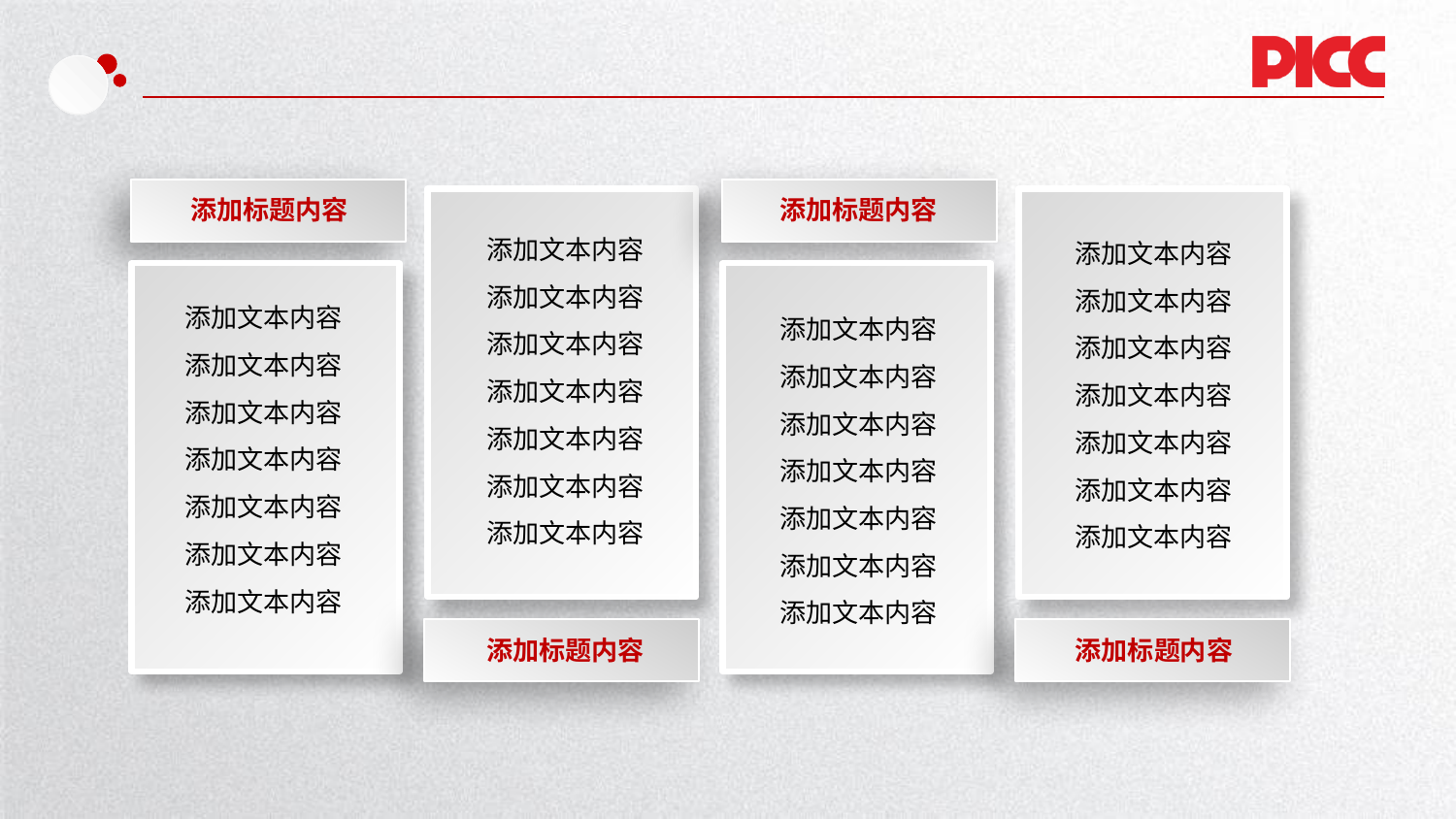

添加标题内容
添加标题内容

添加文本内容
添加文本内容
添加文本内容
添加文本内容
添加文本内容
添加文本内容
添加文本内容
添加文本内容
添加文本内容
添加文本内容
添加文本内容
添加文本内容
添加文本内容
添加文本内容

添加文本内容
添加文本内容
添加文本内容
添加文本内容
添加文本内容
添加文本内容
添加文本内容
添加文本内容
添加文本内容
添加文本内容
添加文本内容
添加文本内容
添加文本内容
添加文本内容

添加标题内容
添加标题内容